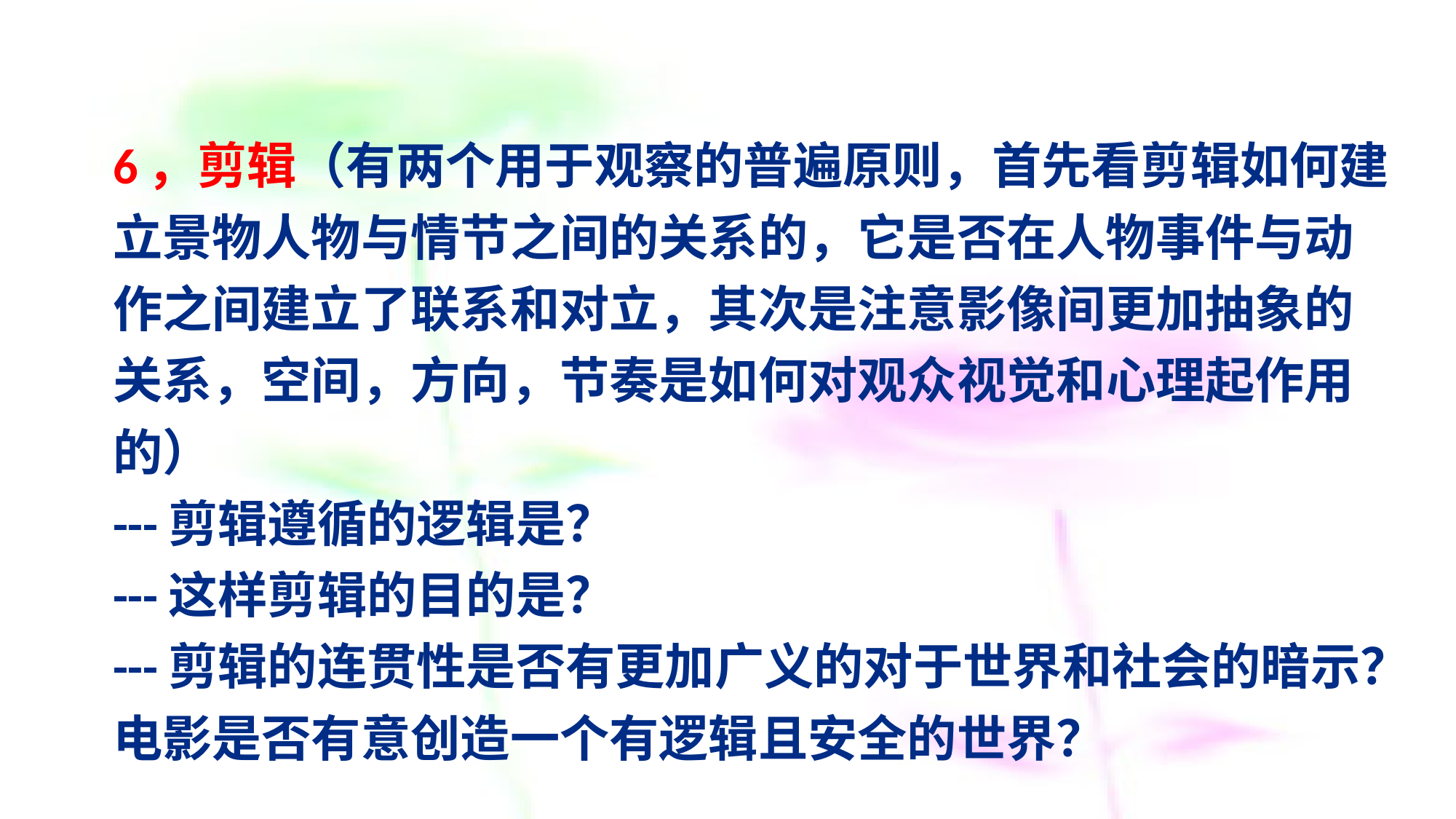

# 6，剪辑（有两个用于观察的普遍原则，首先看剪辑如何建立景物人物与情节之间的关系的，它是否在人物事件与动作之间建立了联系和对立，其次是注意影像间更加抽象的关系，空间，方向，节奏是如何对观众视觉和心理起作用的） ---剪辑遵循的逻辑是？ ---这样剪辑的目的是？ ---剪辑的连贯性是否有更加广义的对于世界和社会的暗示？电影是否有意创造一个有逻辑且安全的世界？